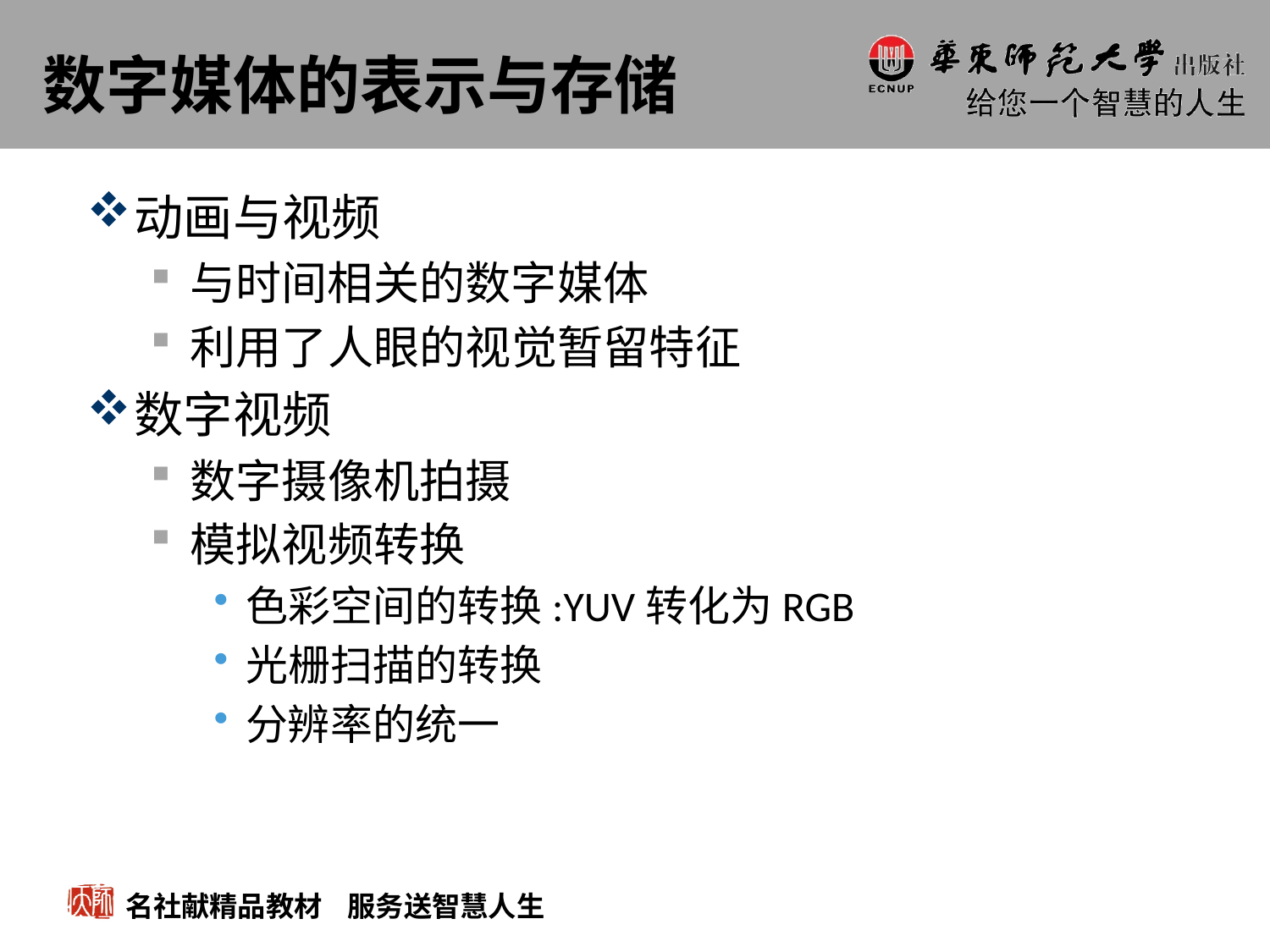

# 数字媒体的表示与存储
动画与视频
与时间相关的数字媒体
利用了人眼的视觉暂留特征
数字视频
数字摄像机拍摄
模拟视频转换
色彩空间的转换:YUV转化为RGB
光栅扫描的转换
分辨率的统一